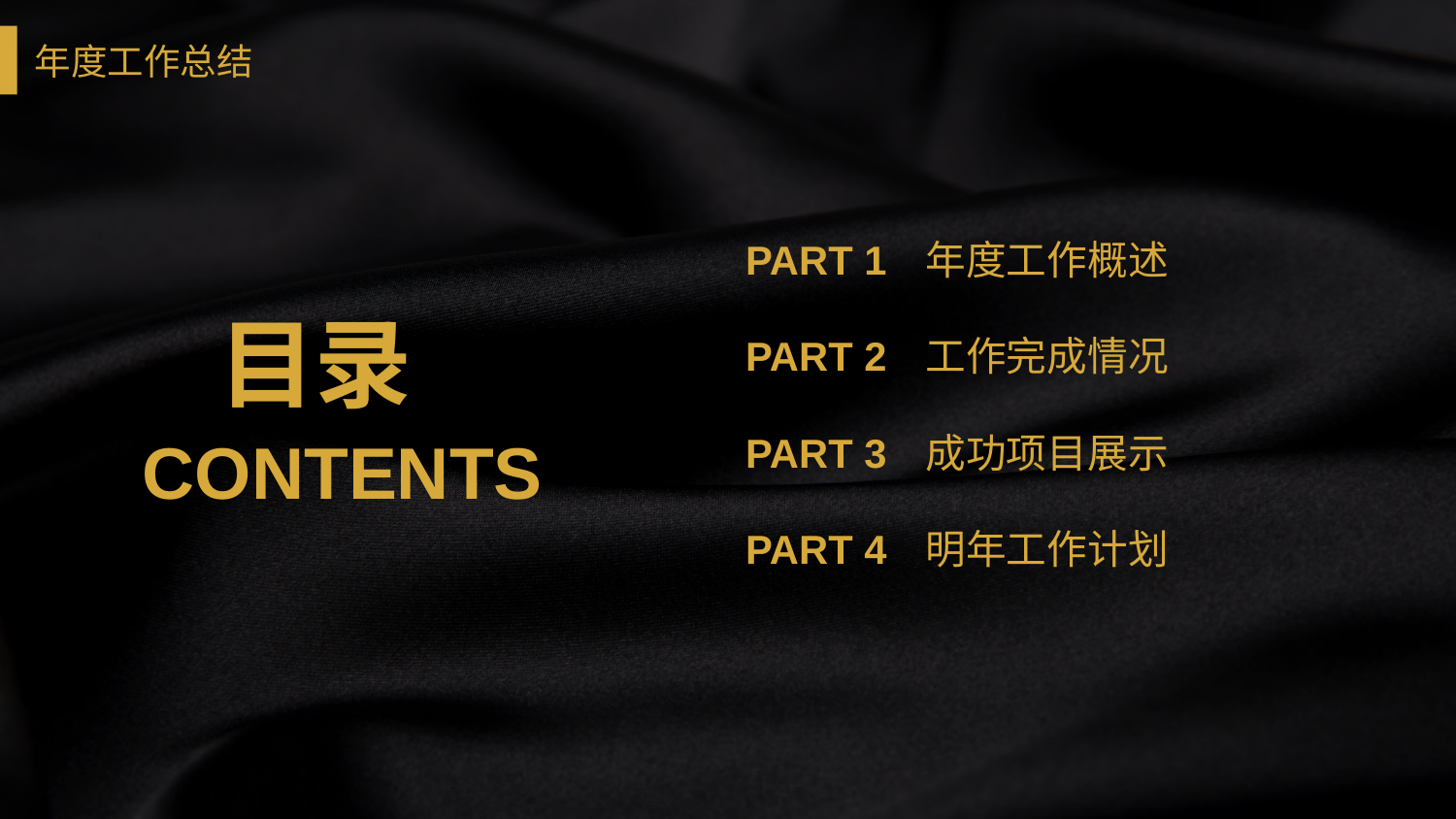

PART 1
年度工作概述
目录
PART 2
工作完成情况
PART 3
成功项目展示
CONTENTS
PART 4
明年工作计划